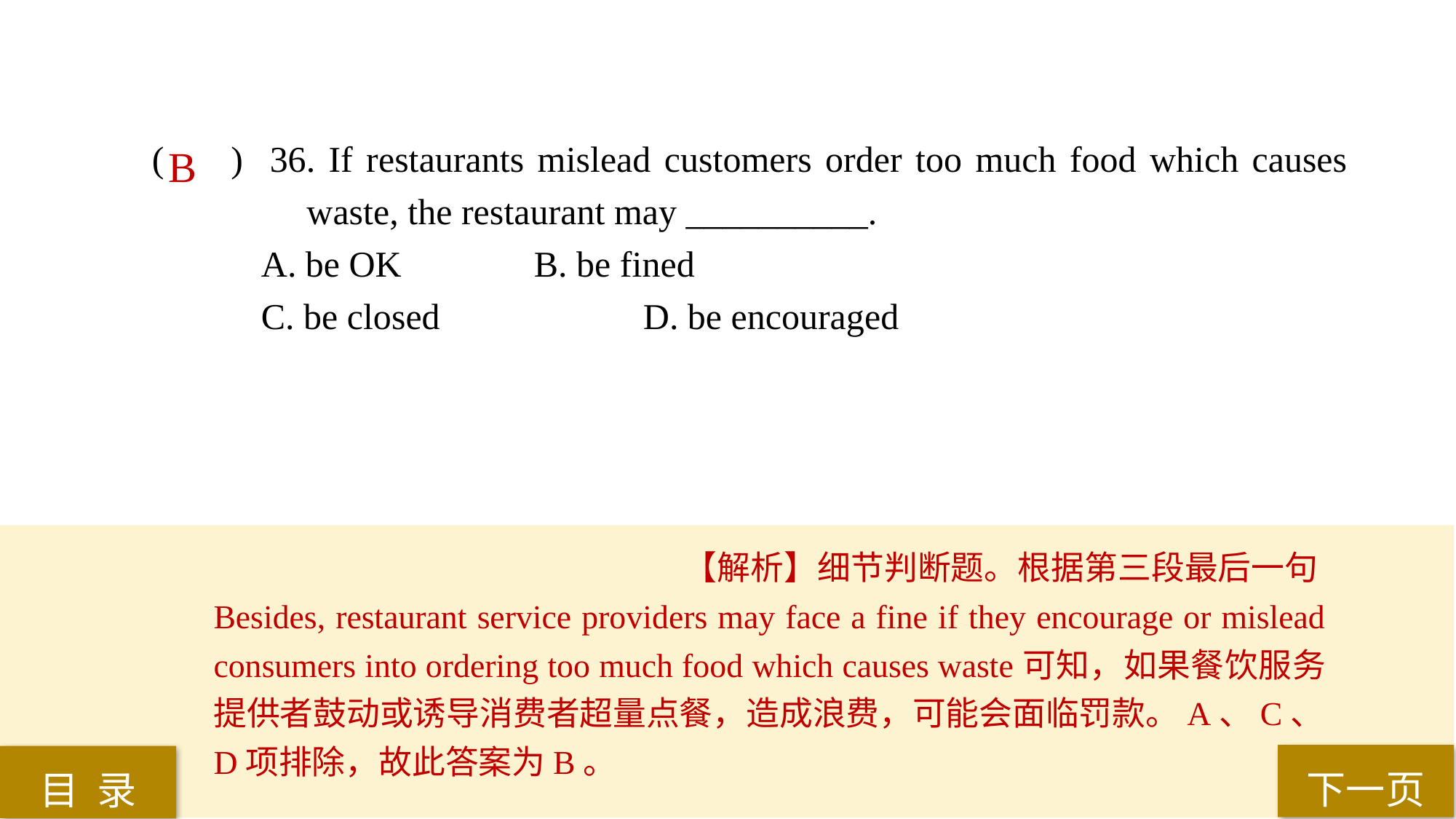

(     )  36. If restaurants mislead customers order too much food which causes 	     waste, the restaurant may __________.
A. be OK 		B. be fined
C. be closed 		D. be encouraged
B
【解析】细节判断题。根据第三段最后一句Besides, restaurant service providers may face a fine if they encourage or mislead consumers into ordering too much food which causes waste可知，如果餐饮服务提供者鼓动或诱导消费者超量点餐，造成浪费，可能会面临罚款。A、C、D项排除，故此答案为B。